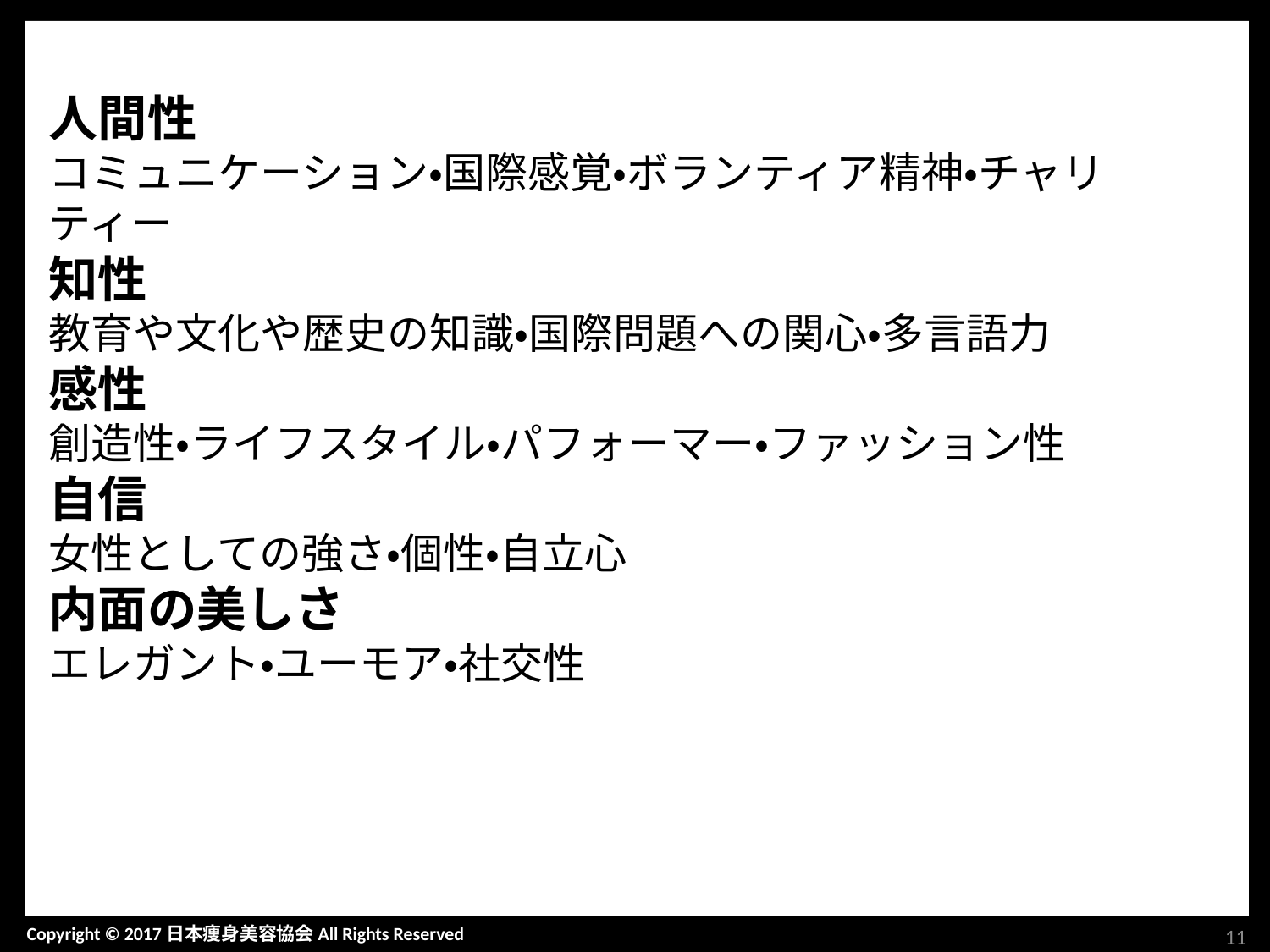

人間性
コミュニケーション・国際感覚・ボランティア精神・チャリティー
知性
教育や文化や歴史の知識・国際問題への関心・多言語力
感性
創造性・ライフスタイル・パフォーマー・ファッション性
自信
女性としての強さ・個性・自立心
内面の美しさ
エレガント・ユーモア・社交性